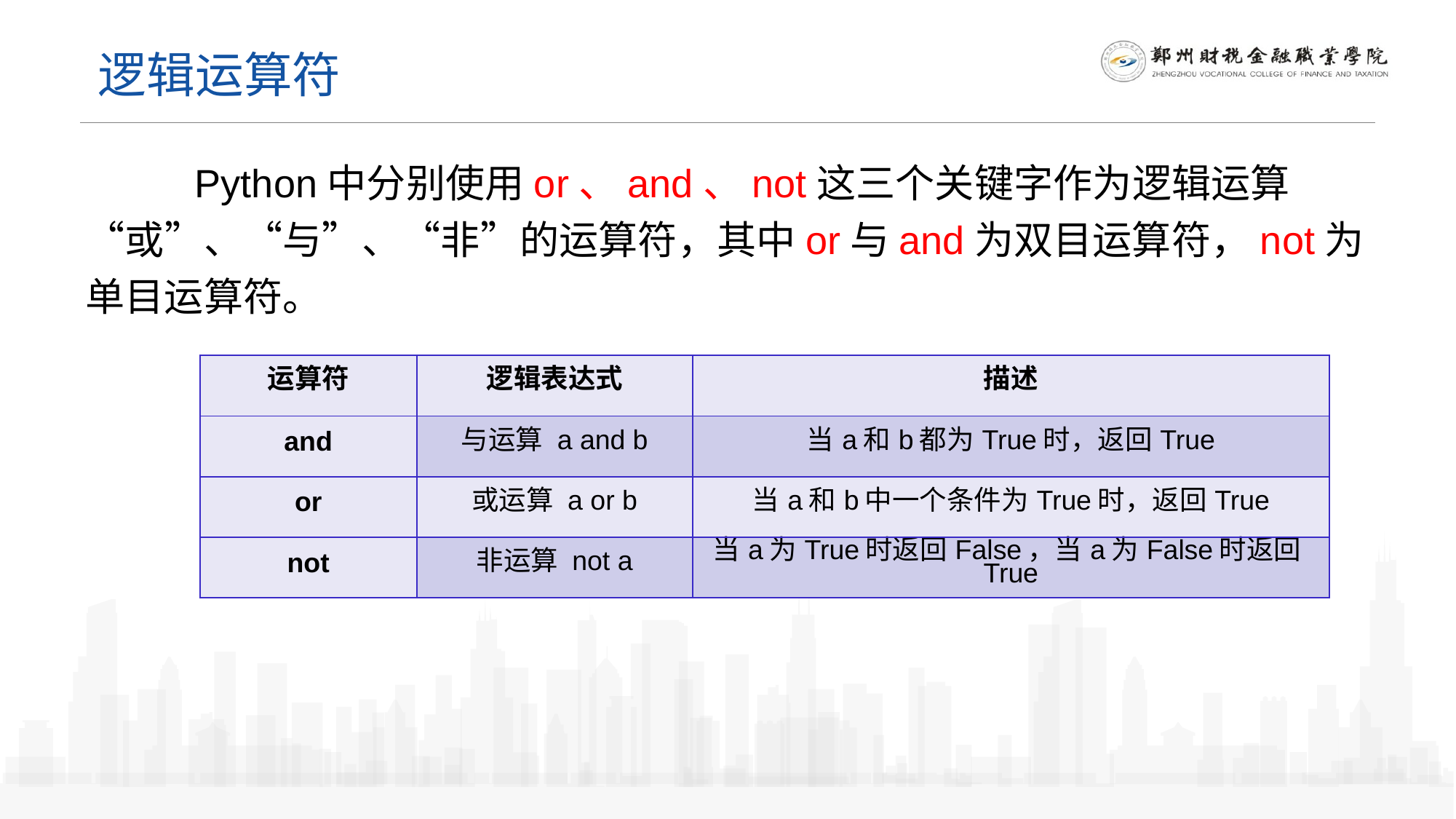

逻辑运算符
          Python中分别使用or、and、not这三个关键字作为逻辑运算“或”、“与”、“非”的运算符，其中or与and为双目运算符，not为单目运算符。
| 运算符 | 逻辑表达式 | 描述 |
| --- | --- | --- |
| and | 与运算 a and b | 当a和b都为True时，返回True |
| or | 或运算 a or b | 当a和b中一个条件为True时，返回True |
| not | 非运算 not a | 当a为True时返回False，当a为False时返回True |